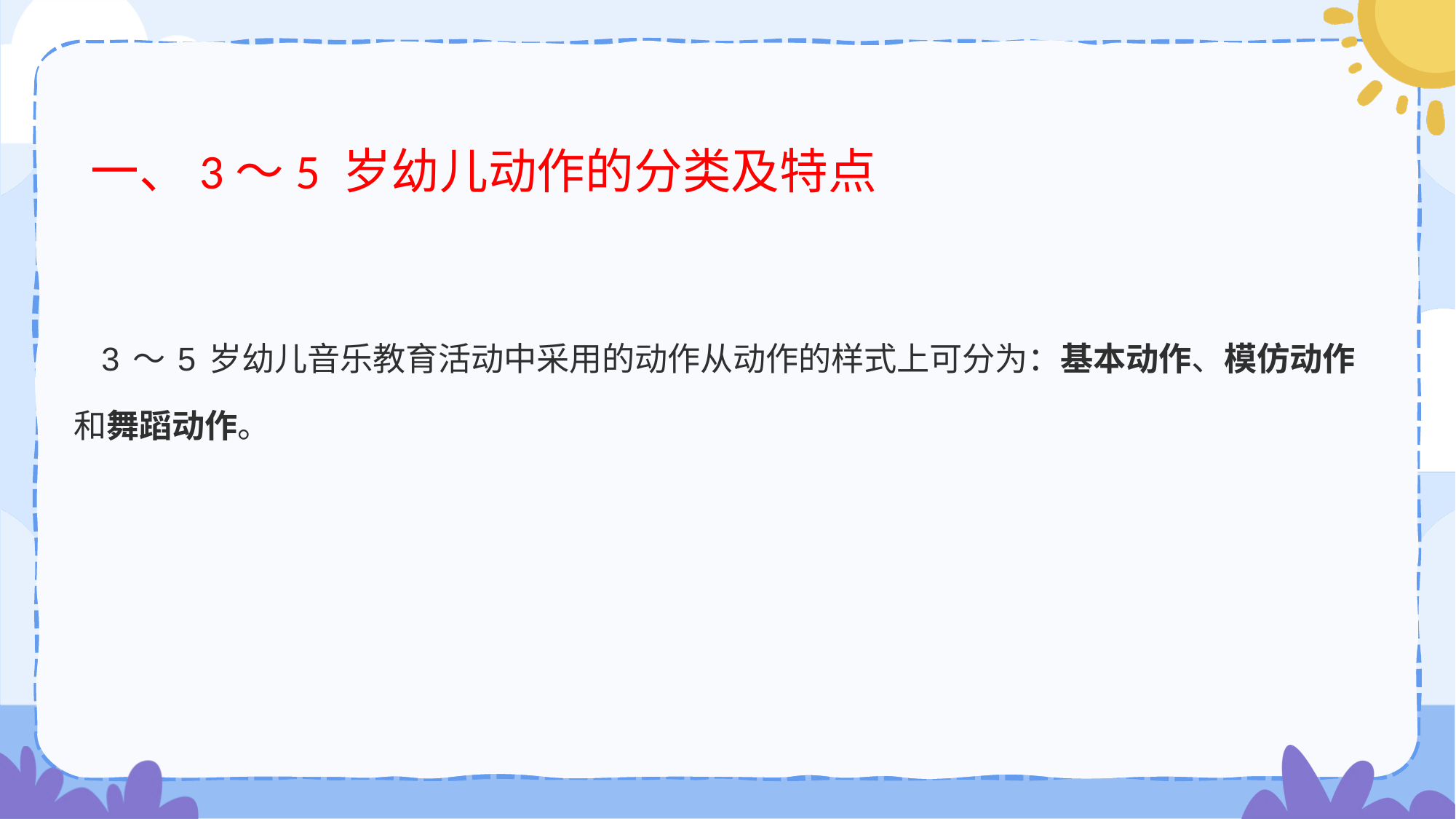

# 一、3～5 岁幼儿动作的分类及特点
   3 ～ 5 岁幼儿音乐教育活动中采用的动作从动作的样式上可分为：基本动作、模仿动作和舞蹈动作。